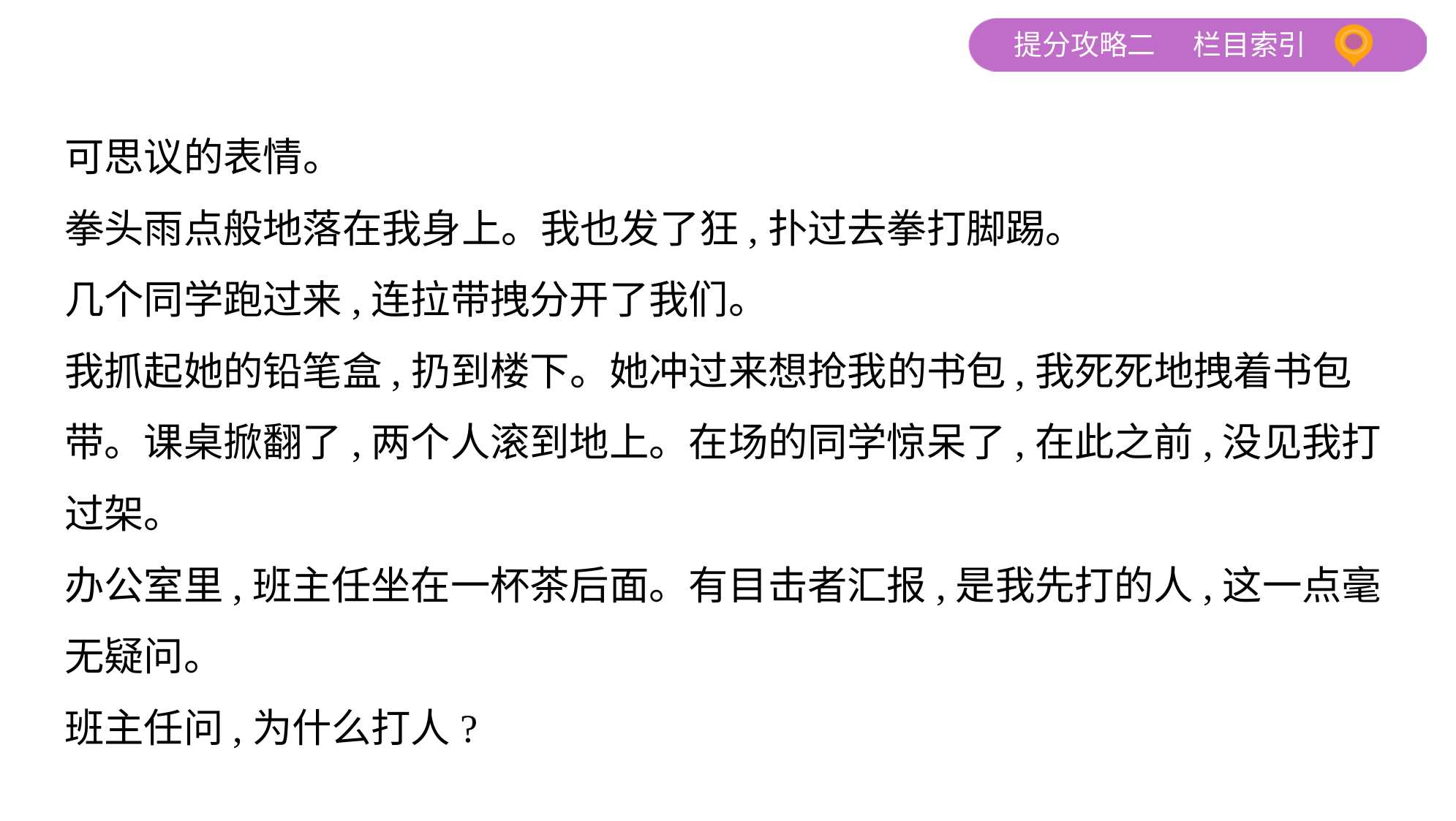

可思议的表情。
拳头雨点般地落在我身上。我也发了狂,扑过去拳打脚踢。
几个同学跑过来,连拉带拽分开了我们。
我抓起她的铅笔盒,扔到楼下。她冲过来想抢我的书包,我死死地拽着书包
带。课桌掀翻了,两个人滚到地上。在场的同学惊呆了,在此之前,没见我打
过架。
办公室里,班主任坐在一杯茶后面。有目击者汇报,是我先打的人,这一点毫
无疑问。
班主任问,为什么打人?